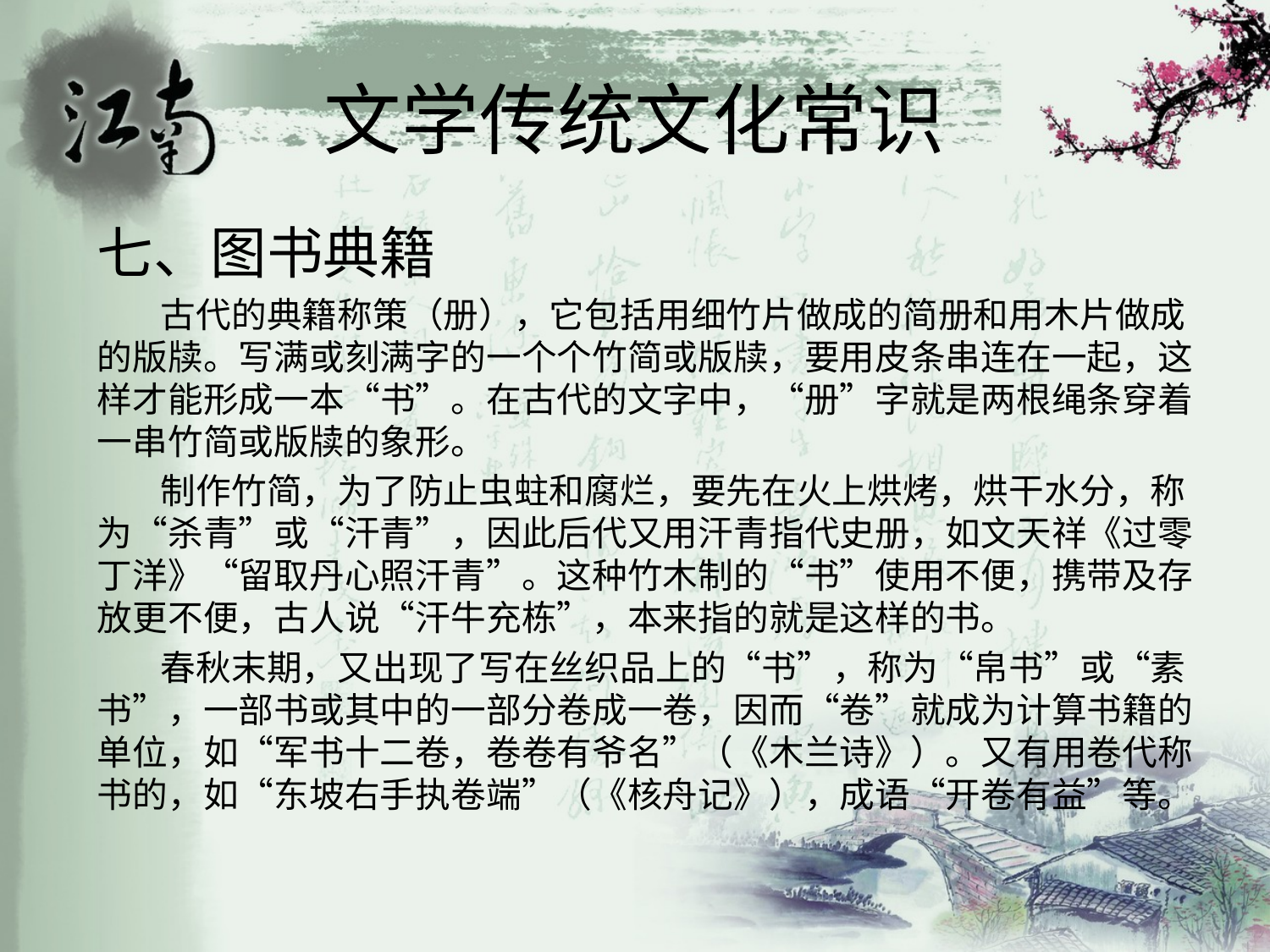

# 文学传统文化常识
七、图书典籍
       古代的典籍称策（册），它包括用细竹片做成的简册和用木片做成的版牍。写满或刻满字的一个个竹简或版牍，要用皮条串连在一起，这样才能形成一本“书”。在古代的文字中，“册”字就是两根绳条穿着一串竹简或版牍的象形。
       制作竹简，为了防止虫蛀和腐烂，要先在火上烘烤，烘干水分，称为“杀青”或“汗青”，因此后代又用汗青指代史册，如文天祥《过零丁洋》“留取丹心照汗青”。这种竹木制的“书”使用不便，携带及存放更不便，古人说“汗牛充栋”，本来指的就是这样的书。
       春秋末期，又出现了写在丝织品上的“书”，称为“帛书”或“素书”，一部书或其中的一部分卷成一卷，因而“卷”就成为计算书籍的单位，如“军书十二卷，卷卷有爷名”（《木兰诗》）。又有用卷代称书的，如“东坡右手执卷端”（《核舟记》），成语“开卷有益”等。